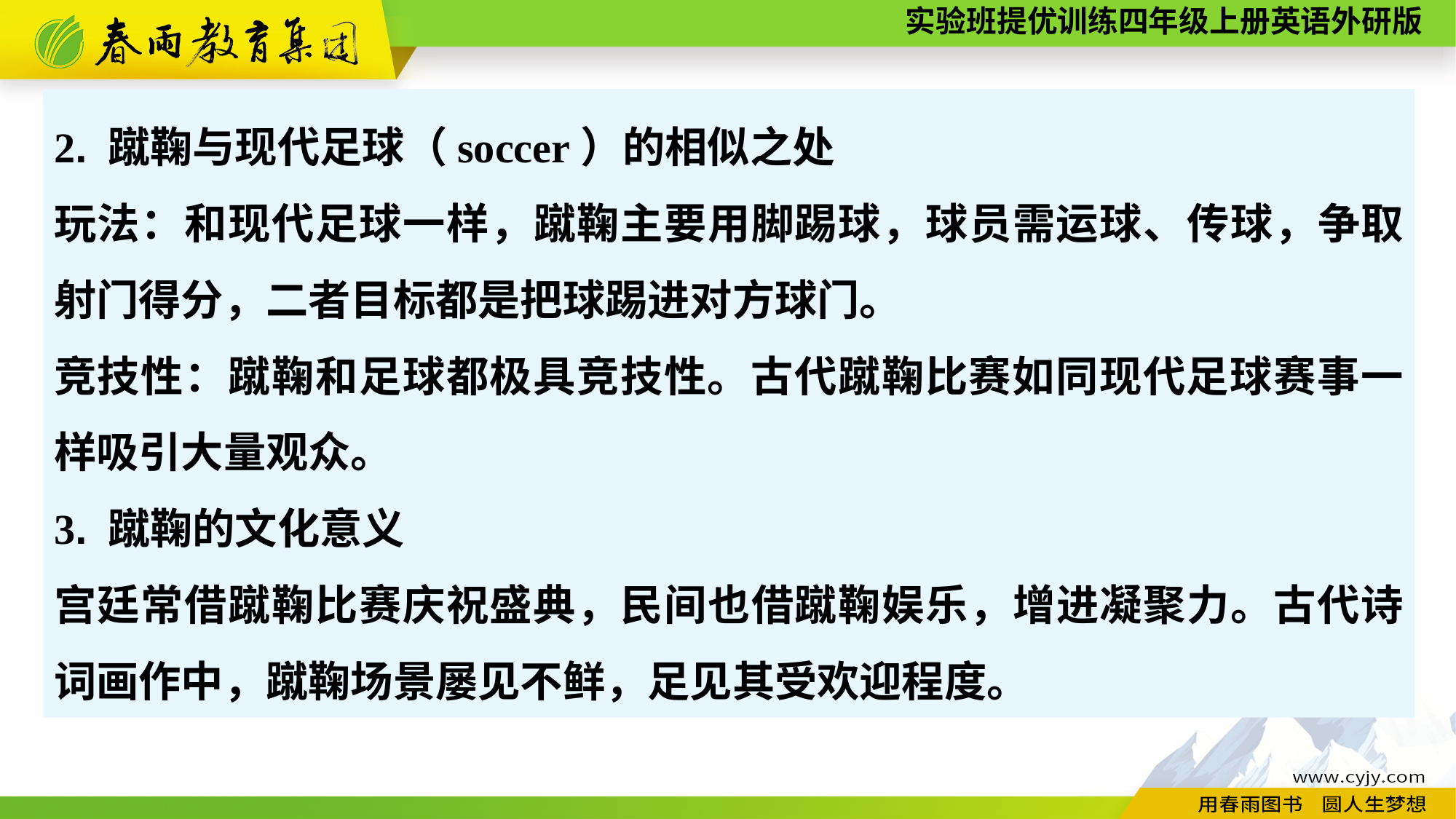

2. 蹴鞠与现代足球（soccer）的相似之处
玩法：和现代足球一样，蹴鞠主要用脚踢球，球员需运球、传球，争取射门得分，二者目标都是把球踢进对方球门。
竞技性：蹴鞠和足球都极具竞技性。古代蹴鞠比赛如同现代足球赛事一样吸引大量观众。
3. 蹴鞠的文化意义
宫廷常借蹴鞠比赛庆祝盛典，民间也借蹴鞠娱乐，增进凝聚力。古代诗词画作中，蹴鞠场景屡见不鲜，足见其受欢迎程度。